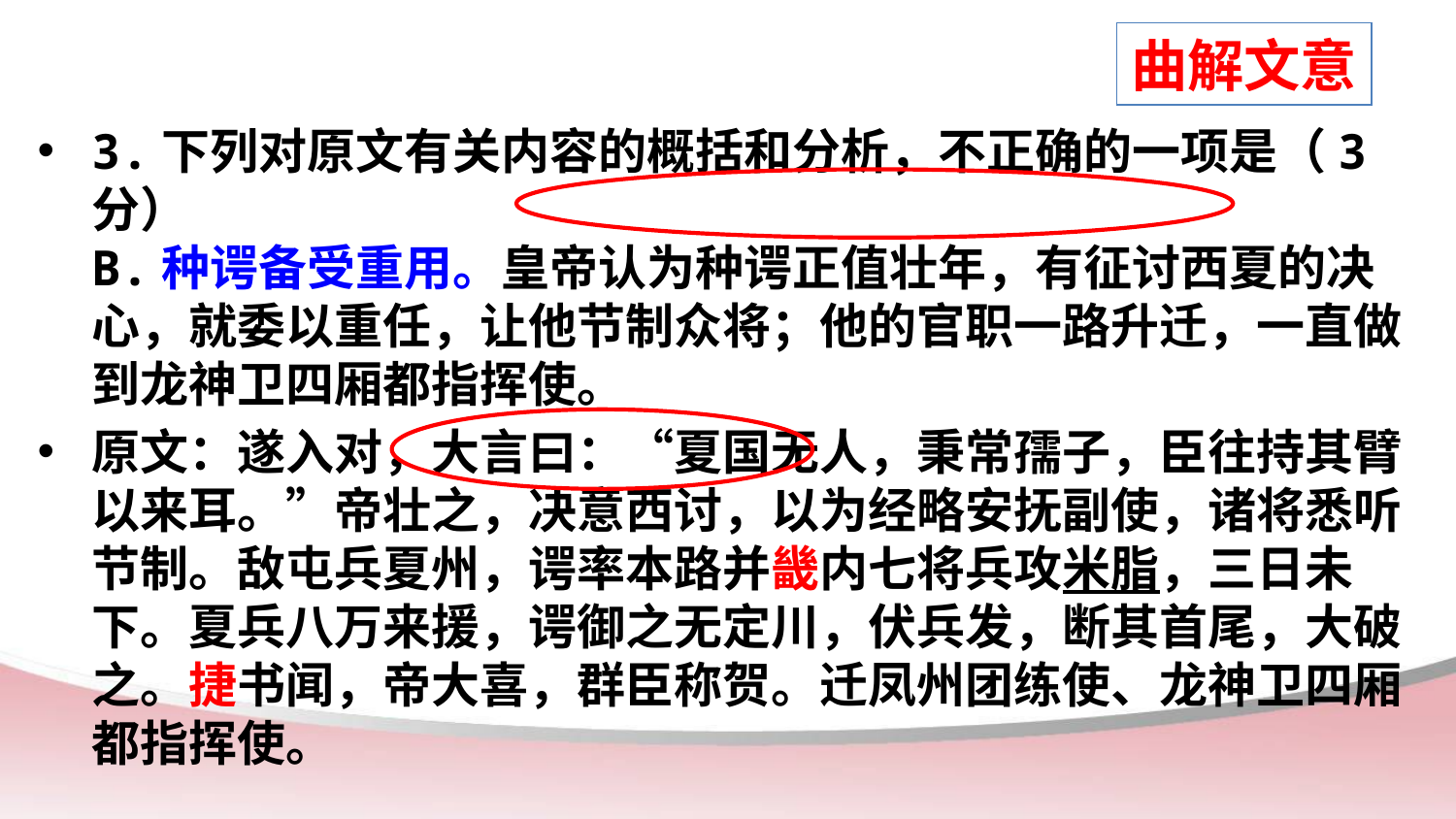

曲解文意
#
3.下列对原文有关内容的概括和分析，不正确的一项是（3分）
B.种谔备受重用。皇帝认为种谔正值壮年，有征讨西夏的决心，就委以重任，让他节制众将；他的官职一路升迁，一直做到龙神卫四厢都指挥使。
原文：遂入对，大言曰：“夏国无人，秉常孺子，臣往持其臂以来耳。”帝壮之，决意西讨，以为经略安抚副使，诸将悉听节制。敌屯兵夏州，谔率本路并畿内七将兵攻米脂，三日未下。夏兵八万来援，谔御之无定川，伏兵发，断其首尾，大破之。捷书闻，帝大喜，群臣称贺。迁凤州团练使、龙神卫四厢都指挥使。